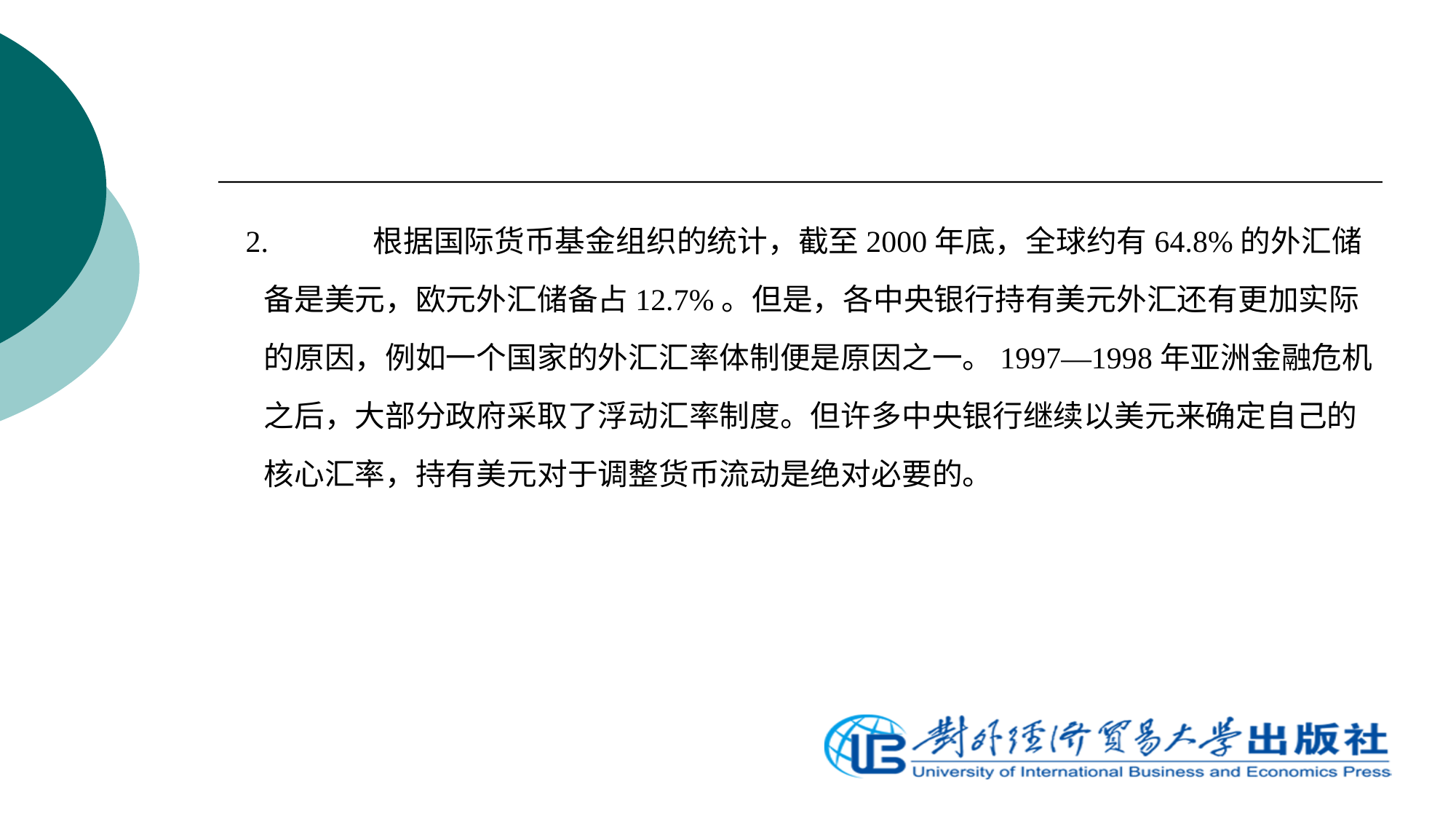

2.	根据国际货币基金组织的统计，截至2000年底，全球约有64.8%的外汇储备是美元，欧元外汇储备占12.7%。但是，各中央银行持有美元外汇还有更加实际的原因，例如一个国家的外汇汇率体制便是原因之一。1997—1998年亚洲金融危机之后，大部分政府采取了浮动汇率制度。但许多中央银行继续以美元来确定自己的核心汇率，持有美元对于调整货币流动是绝对必要的。